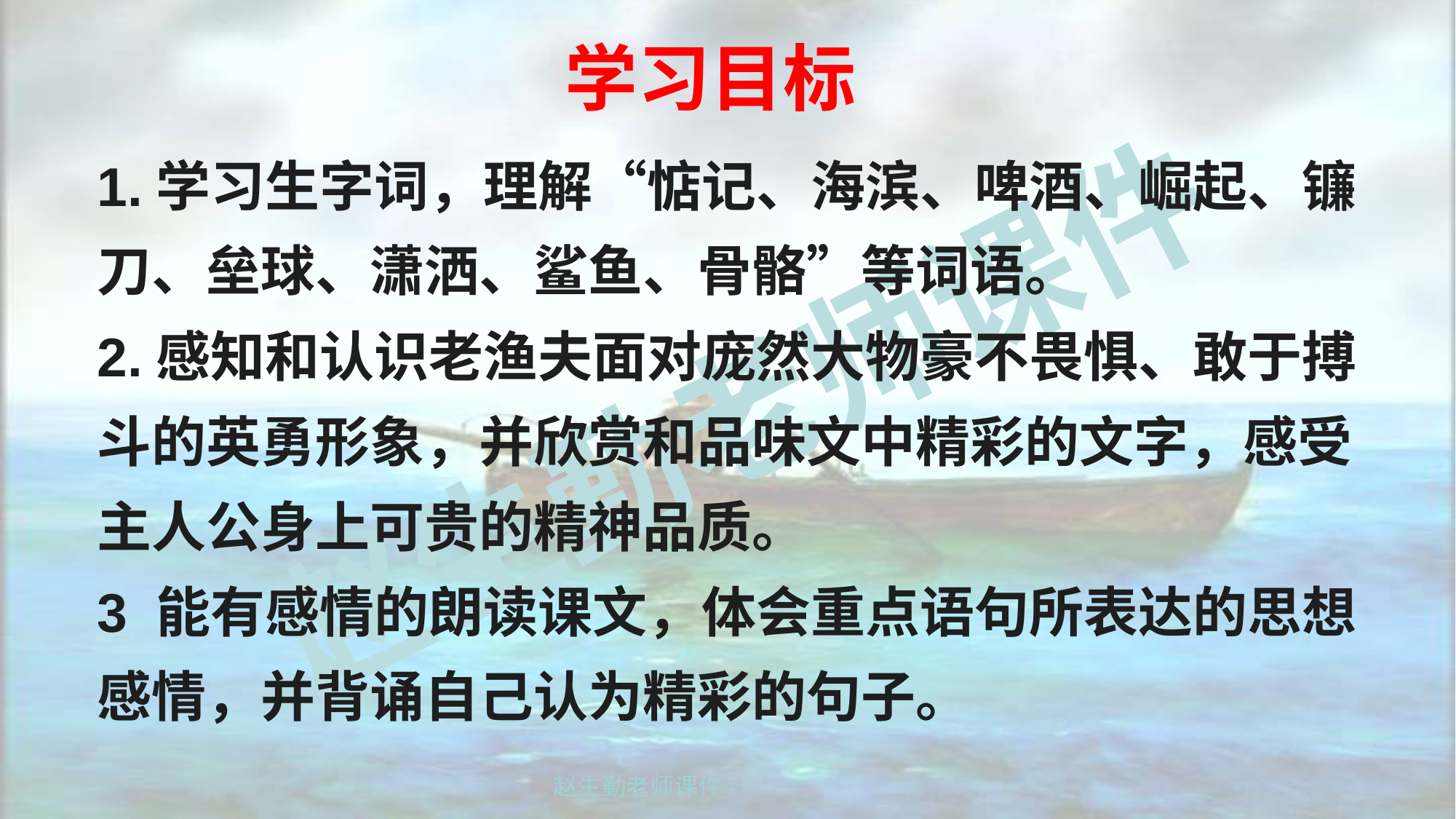

学习目标
1.学习生字词，理解“惦记、海滨、啤酒、崛起、镰刀、垒球、潇洒、鲨鱼、骨骼”等词语。
2.感知和认识老渔夫面对庞然大物豪不畏惧、敢于搏斗的英勇形象，并欣赏和品味文中精彩的文字，感受主人公身上可贵的精神品质。
3 能有感情的朗读课文，体会重点语句所表达的思想感情，并背诵自己认为精彩的句子。
赵生勤老师课件